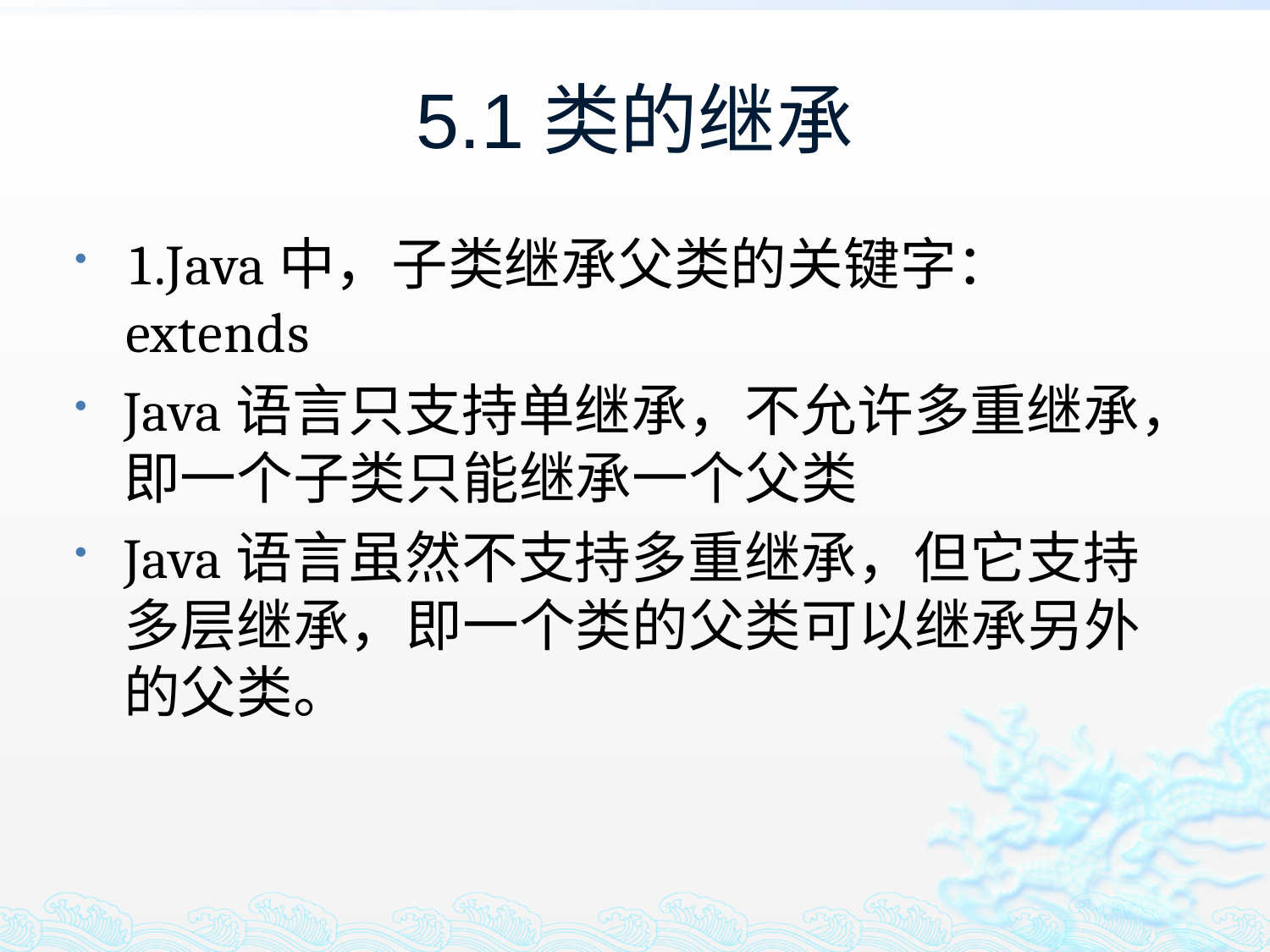

# 5.1类的继承
1.Java中，子类继承父类的关键字：extends
Java语言只支持单继承，不允许多重继承，即一个子类只能继承一个父类
Java语言虽然不支持多重继承，但它支持多层继承，即一个类的父类可以继承另外的父类。